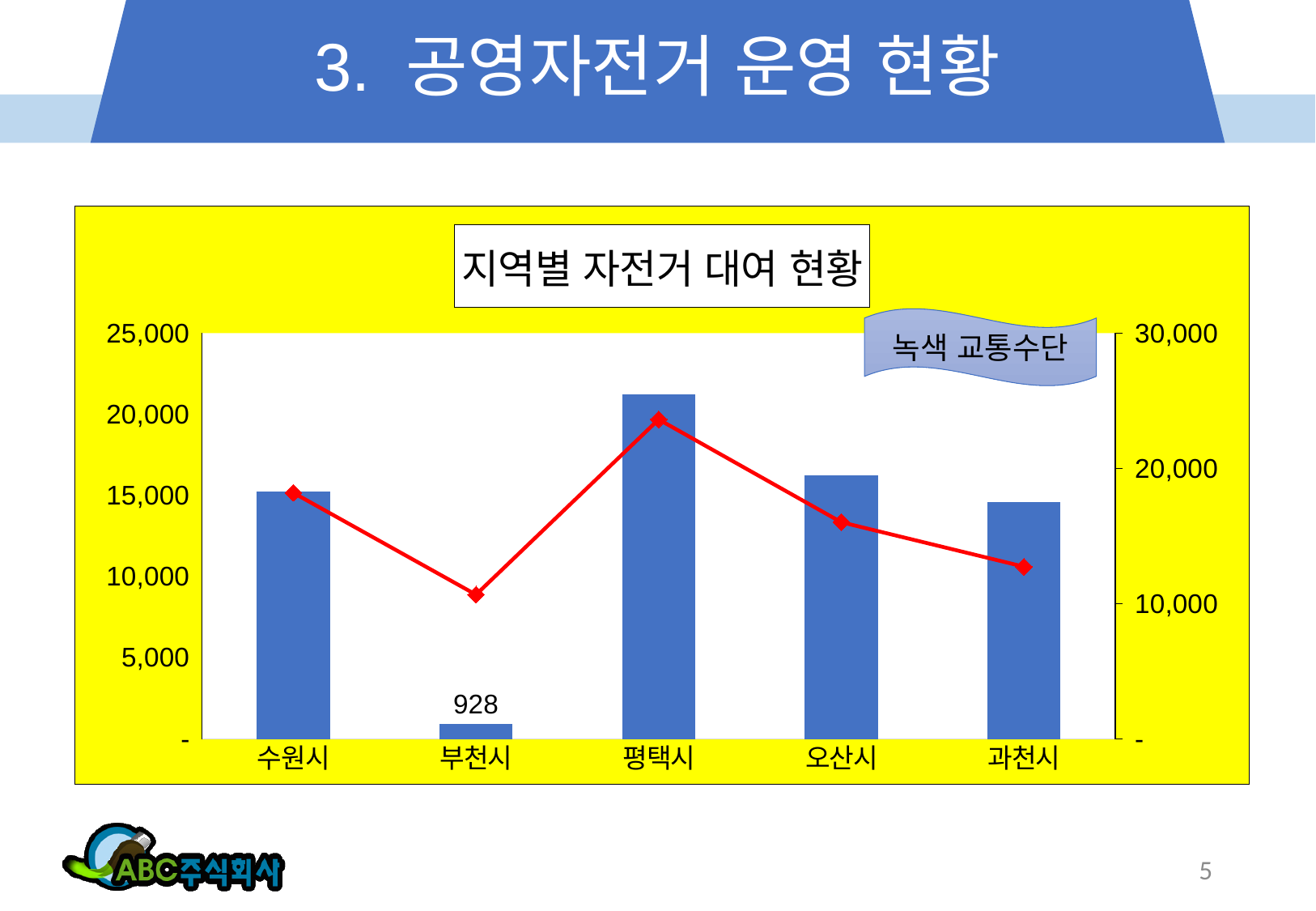

# 3. 공영자전거 운영 현황

### Chart: 지역별 자전거 대여 현황

| Category | 2021년 | 2022년 |
|---|---|---|
| 수원시 | 15244.0 | 18190.0 |
| 부천시 | 928.0 | 10659.0 |
| 평택시 | 21214.0 | 23613.0 |
| 오산시 | 16222.0 | 16016.0 |
| 과천시 | 14600.0 | 12726.0 |
녹색 교통수단
5